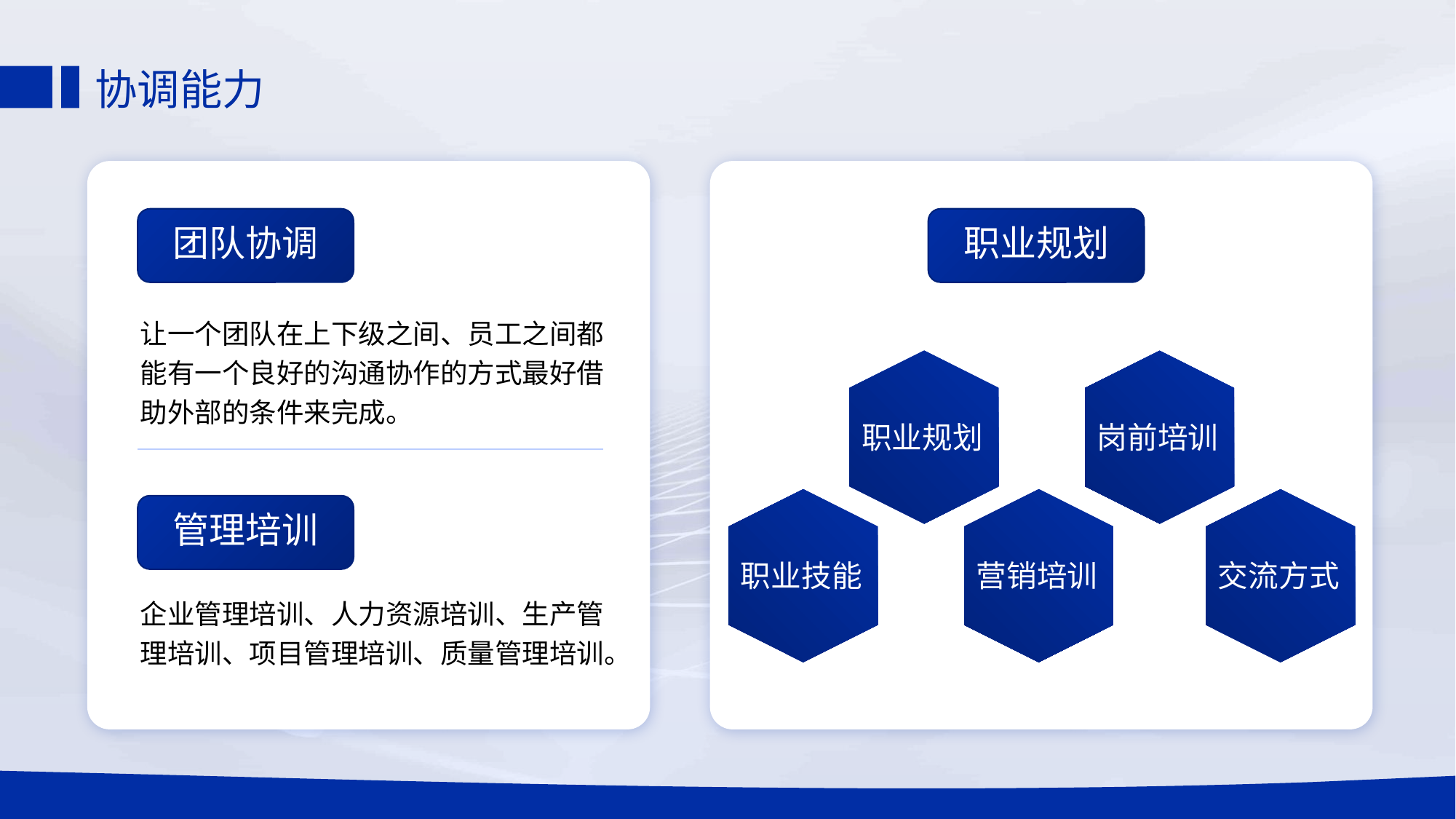

# 协调能力

团队协调
职业规划
让一个团队在上下级之间、员工之间都能有一个良好的沟通协作的方式最好借助外部的条件来完成。

职业规划
岗前培训

管理培训
职业技能
营销培训
交流方式
企业管理培训、人力资源培训、生产管理培训、项目管理培训、质量管理培训。